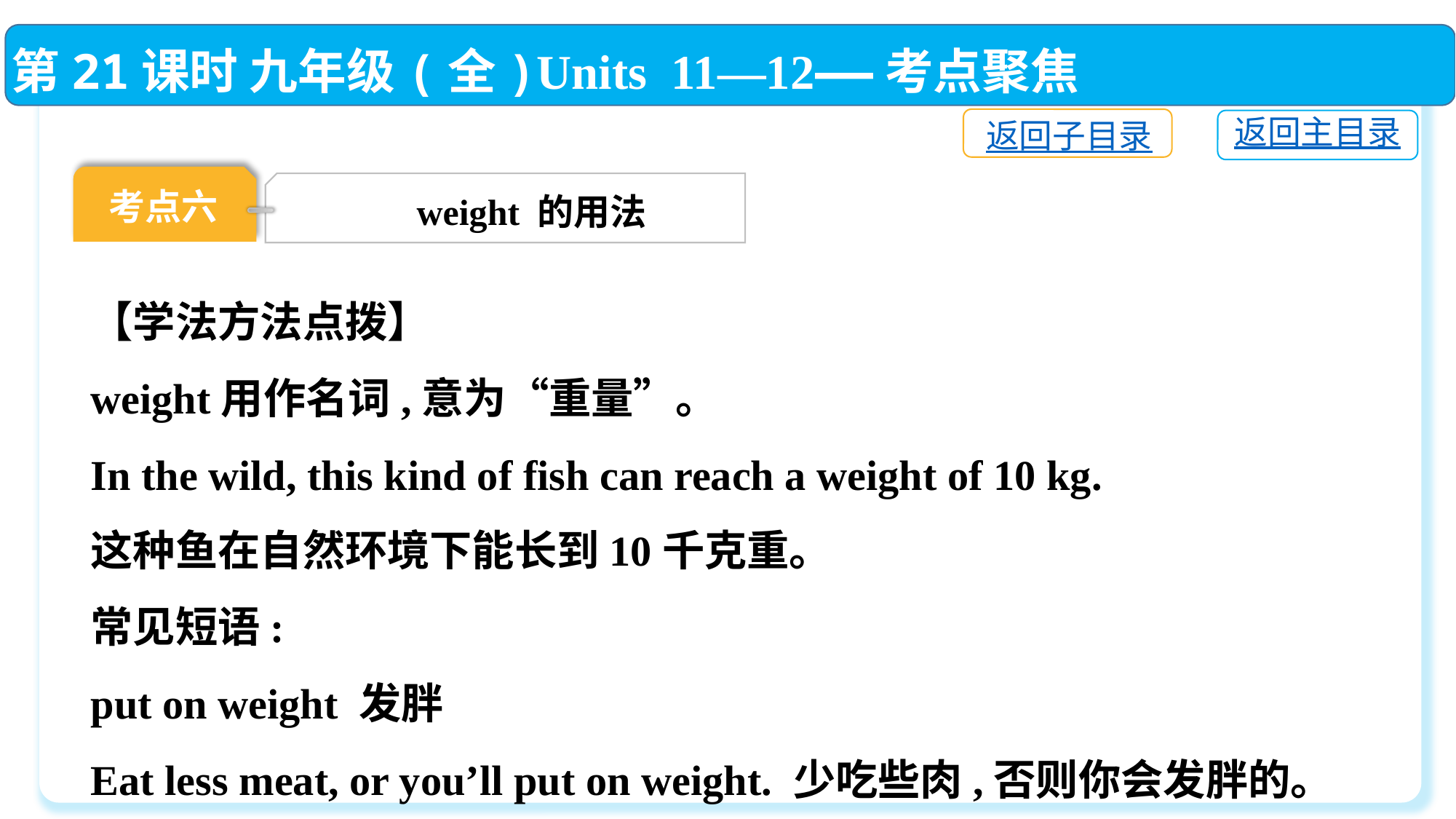

第21课时 九年级(全)Units  11—12——考点聚焦

返回子目录
返回主目录
考点六
weight 的用法

【学法方法点拨】
weight用作名词,意为“重量”。
In the wild, this kind of fish can reach a weight of 10 kg.
这种鱼在自然环境下能长到10千克重。
常见短语:
put on weight 发胖
Eat less meat, or you’ll put on weight. 少吃些肉,否则你会发胖的。